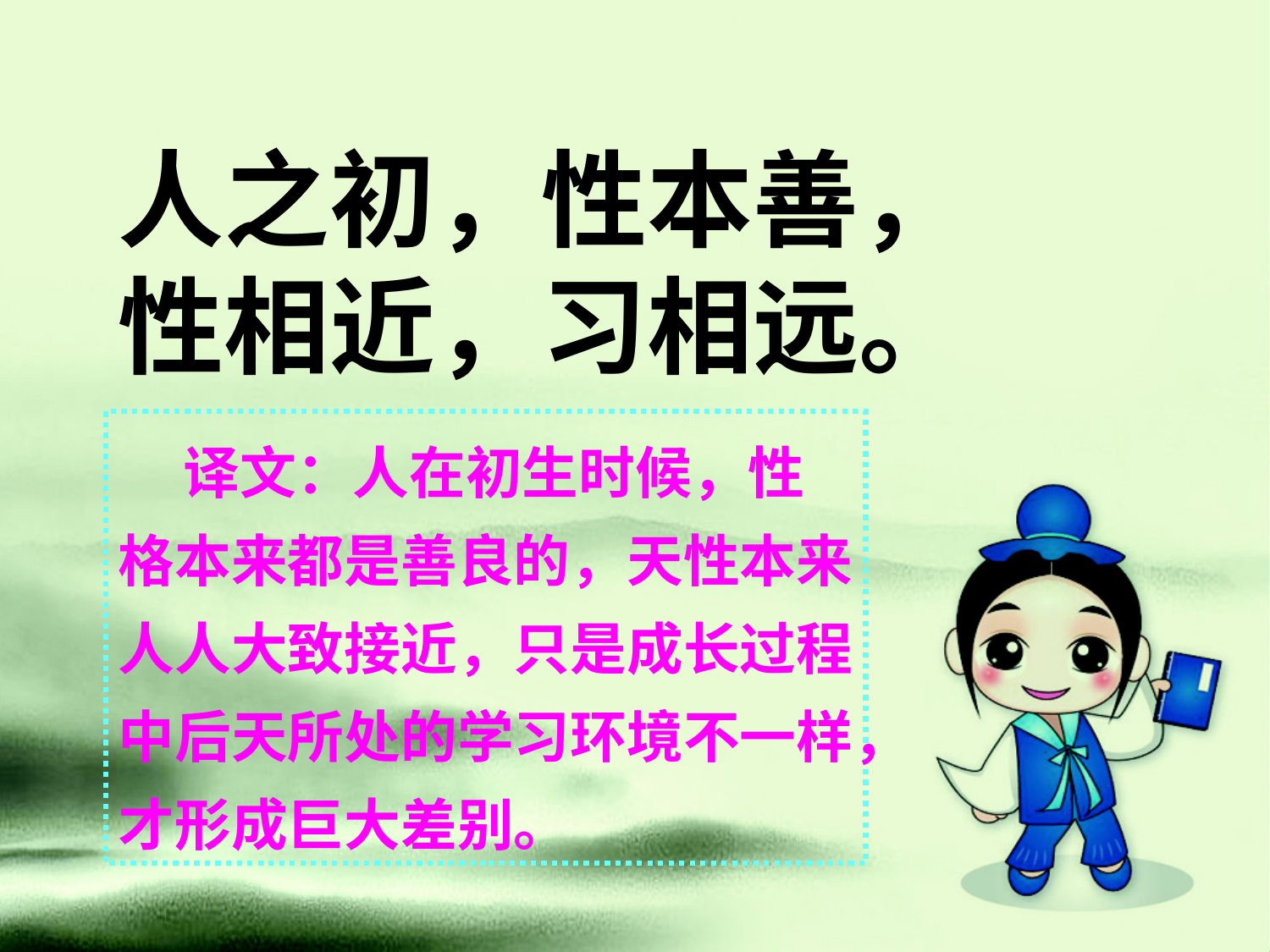

人之初，性本善，性相近，习相远。

    译文：人在初生时候，性格本来都是善良的，天性本来人人大致接近，只是成长过程中后天所处的学习环境不一样，才形成巨大差别。